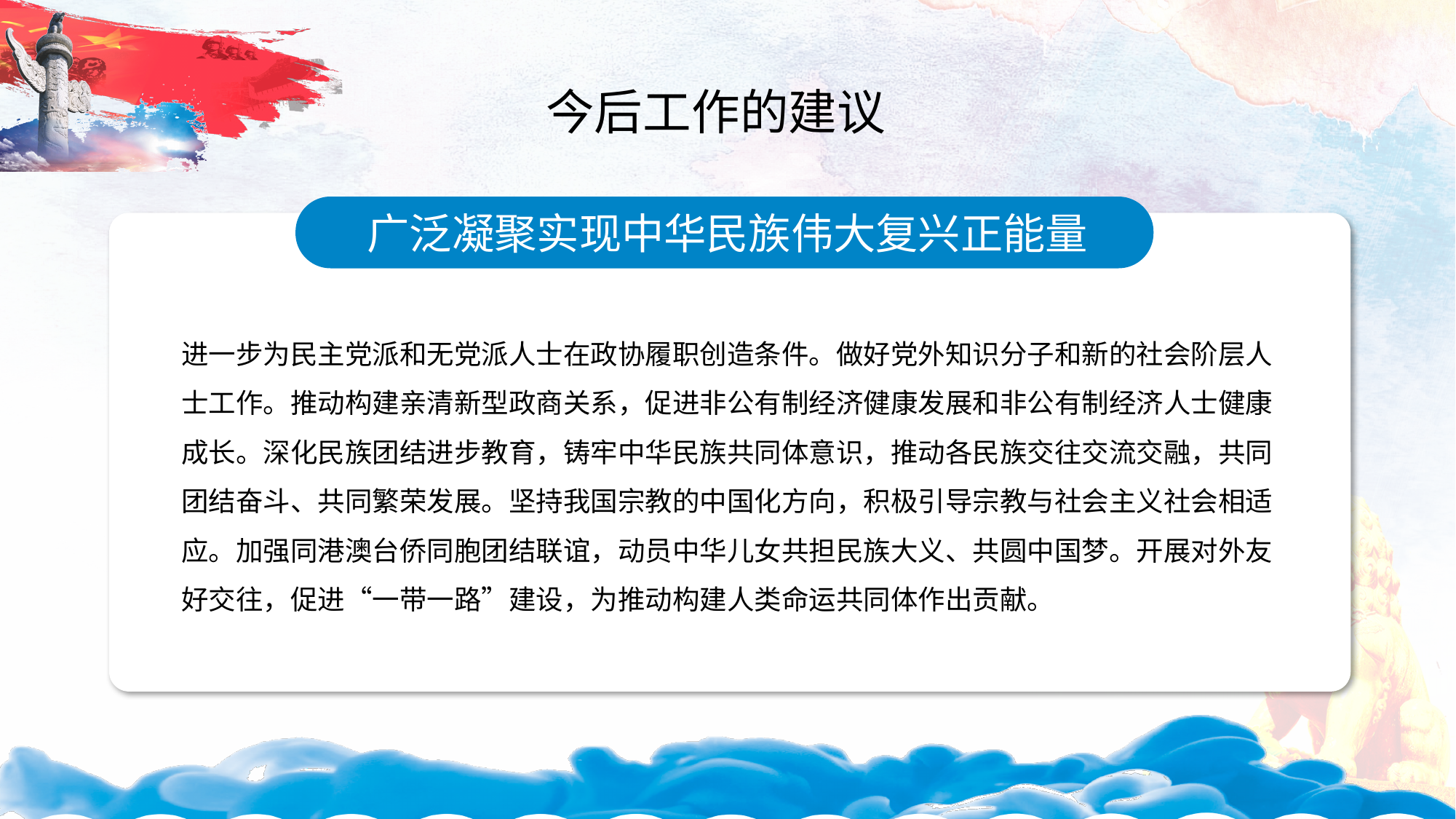

广泛凝聚实现中华民族伟大复兴正能量
今后
进一步为民主党派和无党派人士在政协履职创造条件。做好党外知识分子和新的社会阶层人士工作。推动构建亲清新型政商关系，促进非公有制经济健康发展和非公有制经济人士健康成长。深化民族团结进步教育，铸牢中华民族共同体意识，推动各民族交往交流交融，共同团结奋斗、共同繁荣发展。坚持我国宗教的中国化方向，积极引导宗教与社会主义社会相适应。加强同港澳台侨同胞团结联谊，动员中华儿女共担民族大义、共圆中国梦。开展对外友好交往，促进“一带一路”建设，为推动构建人类命运共同体作出贡献。